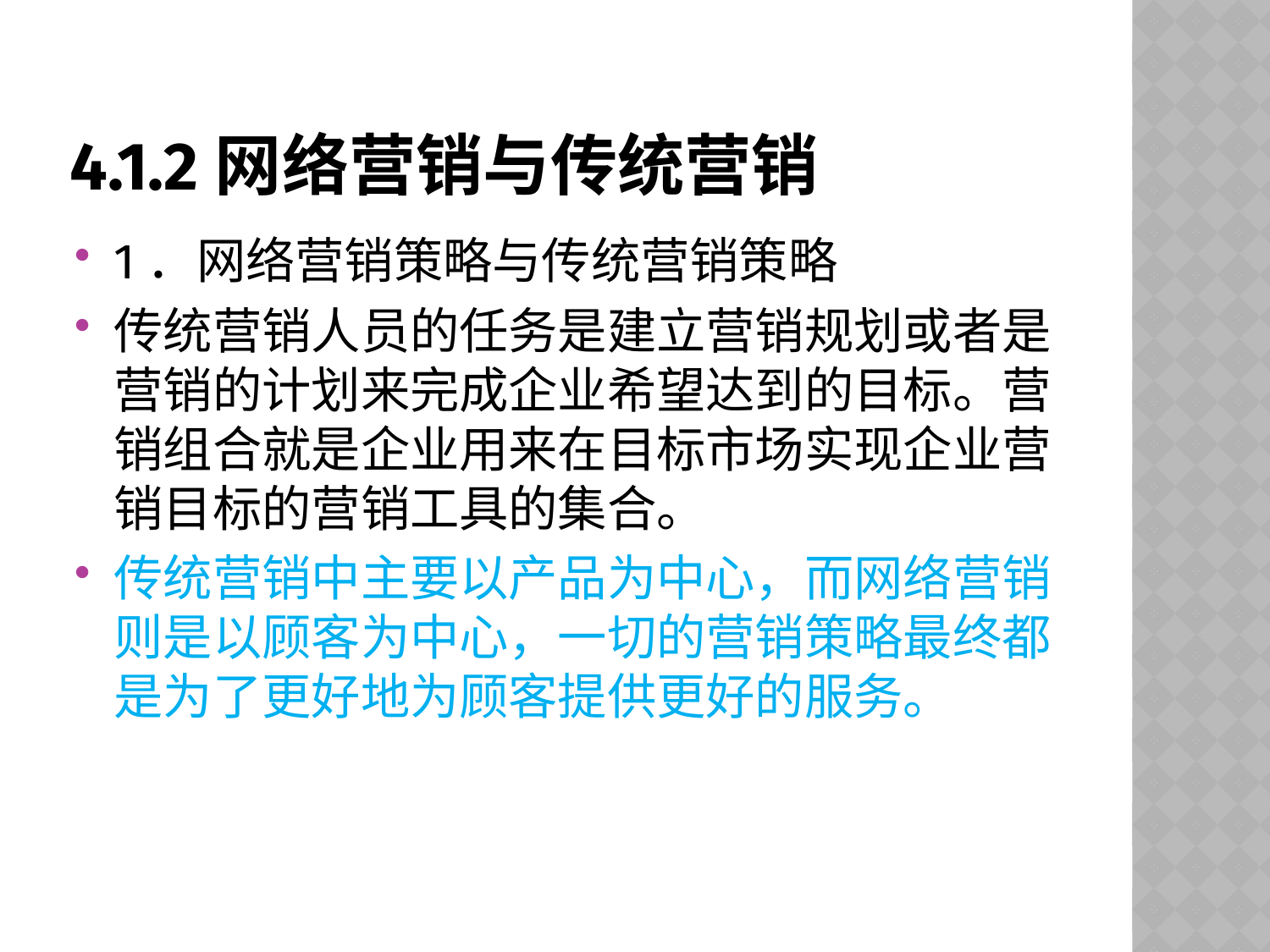

# 4.1.2网络营销与传统营销
1．网络营销策略与传统营销策略
传统营销人员的任务是建立营销规划或者是营销的计划来完成企业希望达到的目标。营销组合就是企业用来在目标市场实现企业营销目标的营销工具的集合。
传统营销中主要以产品为中心，而网络营销则是以顾客为中心，一切的营销策略最终都是为了更好地为顾客提供更好的服务。